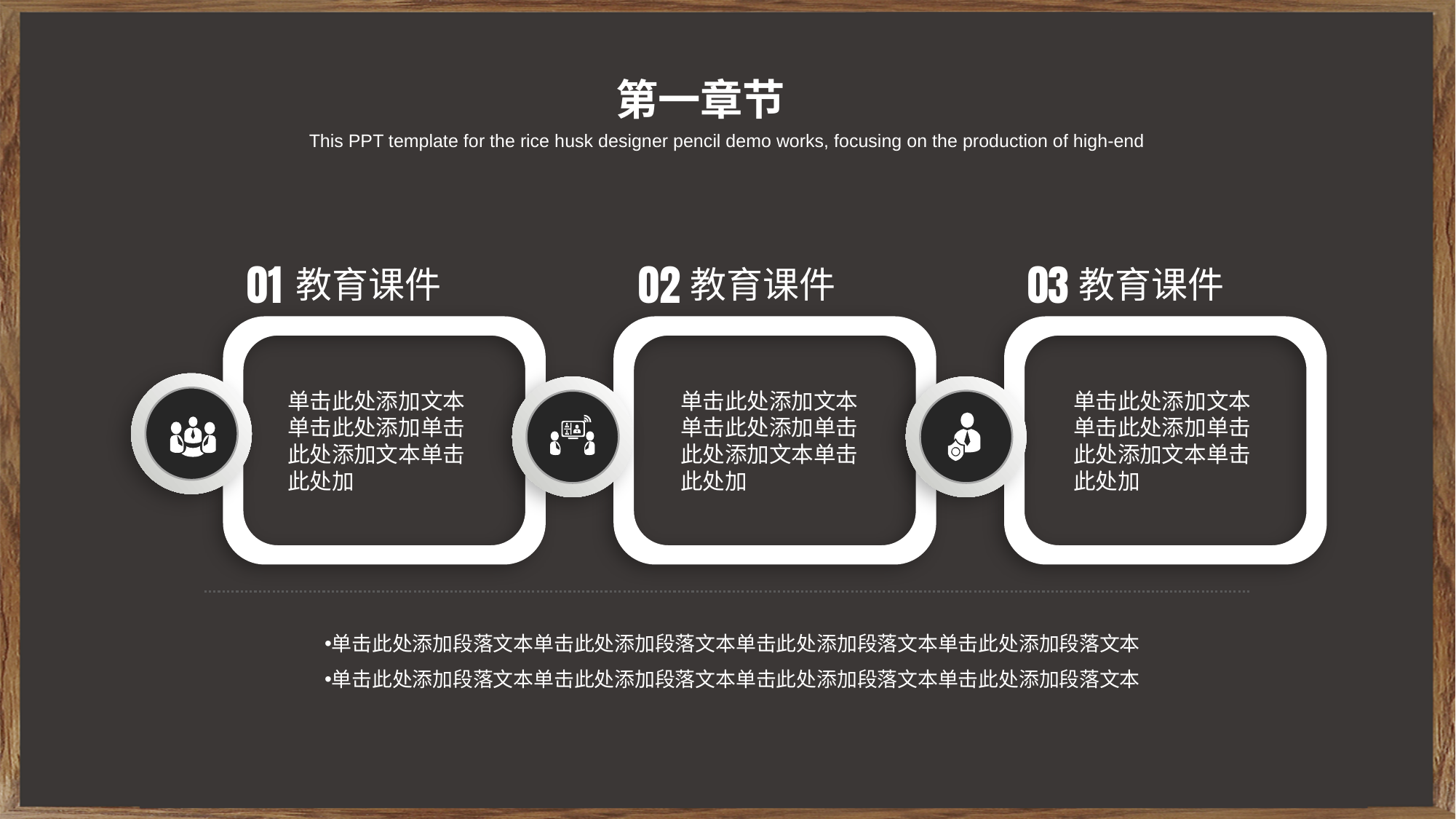

第一章节
This PPT template for the rice husk designer pencil demo works, focusing on the production of high-end
01
教育课件
02
教育课件
03
教育课件

单击此处添加文本单击此处添加单击此处添加文本单击此处加
单击此处添加文本单击此处添加单击此处添加文本单击此处加
单击此处添加文本单击此处添加单击此处添加文本单击此处加

单击此处添加段落文本单击此处添加段落文本单击此处添加段落文本单击此处添加段落文本
单击此处添加段落文本单击此处添加段落文本单击此处添加段落文本单击此处添加段落文本